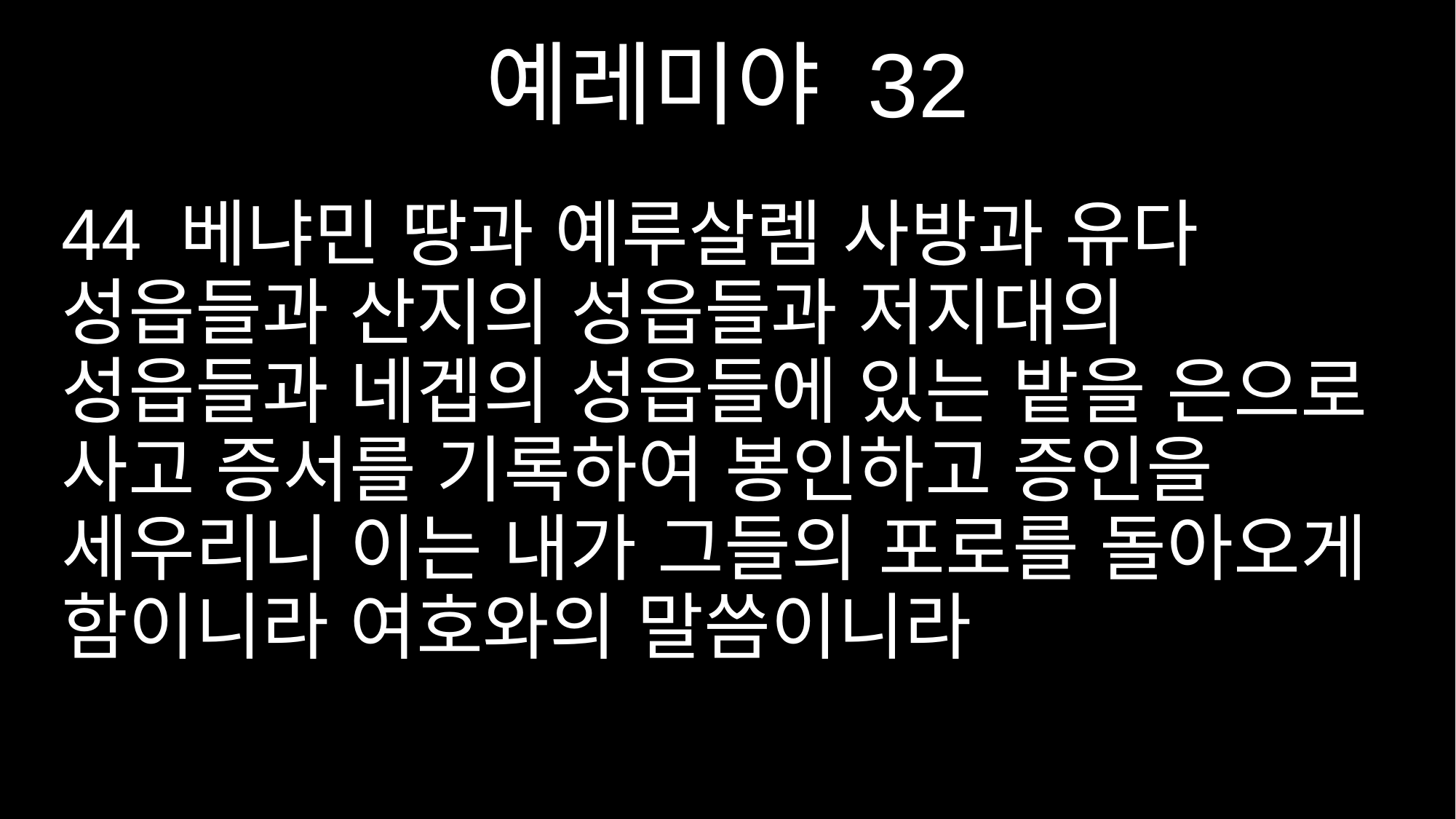

예레미야 32
44 베냐민 땅과 예루살렘 사방과 유다 성읍들과 산지의 성읍들과 저지대의 성읍들과 네겝의 성읍들에 있는 밭을 은으로 사고 증서를 기록하여 봉인하고 증인을 세우리니 이는 내가 그들의 포로를 돌아오게 함이니라 여호와의 말씀이니라